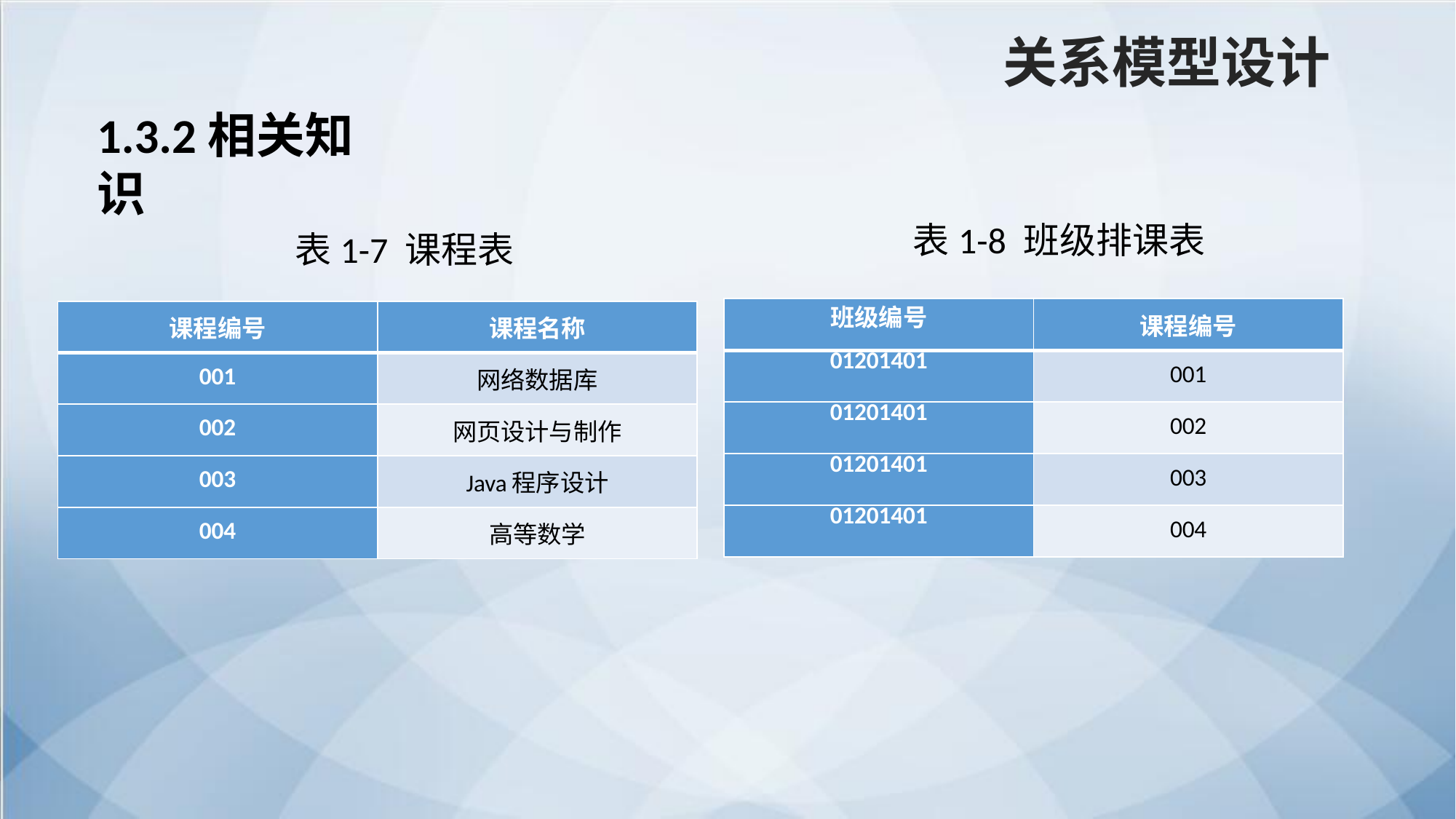

关系模型设计
1.3.2相关知识
表1-8 班级排课表
表1-7 课程表
| 班级编号 | 课程编号 |
| --- | --- |
| 01201401 | 001 |
| 01201401 | 002 |
| 01201401 | 003 |
| 01201401 | 004 |
| 课程编号 | 课程名称 |
| --- | --- |
| 001 | 网络数据库 |
| 002 | 网页设计与制作 |
| 003 | Java程序设计 |
| 004 | 高等数学 |